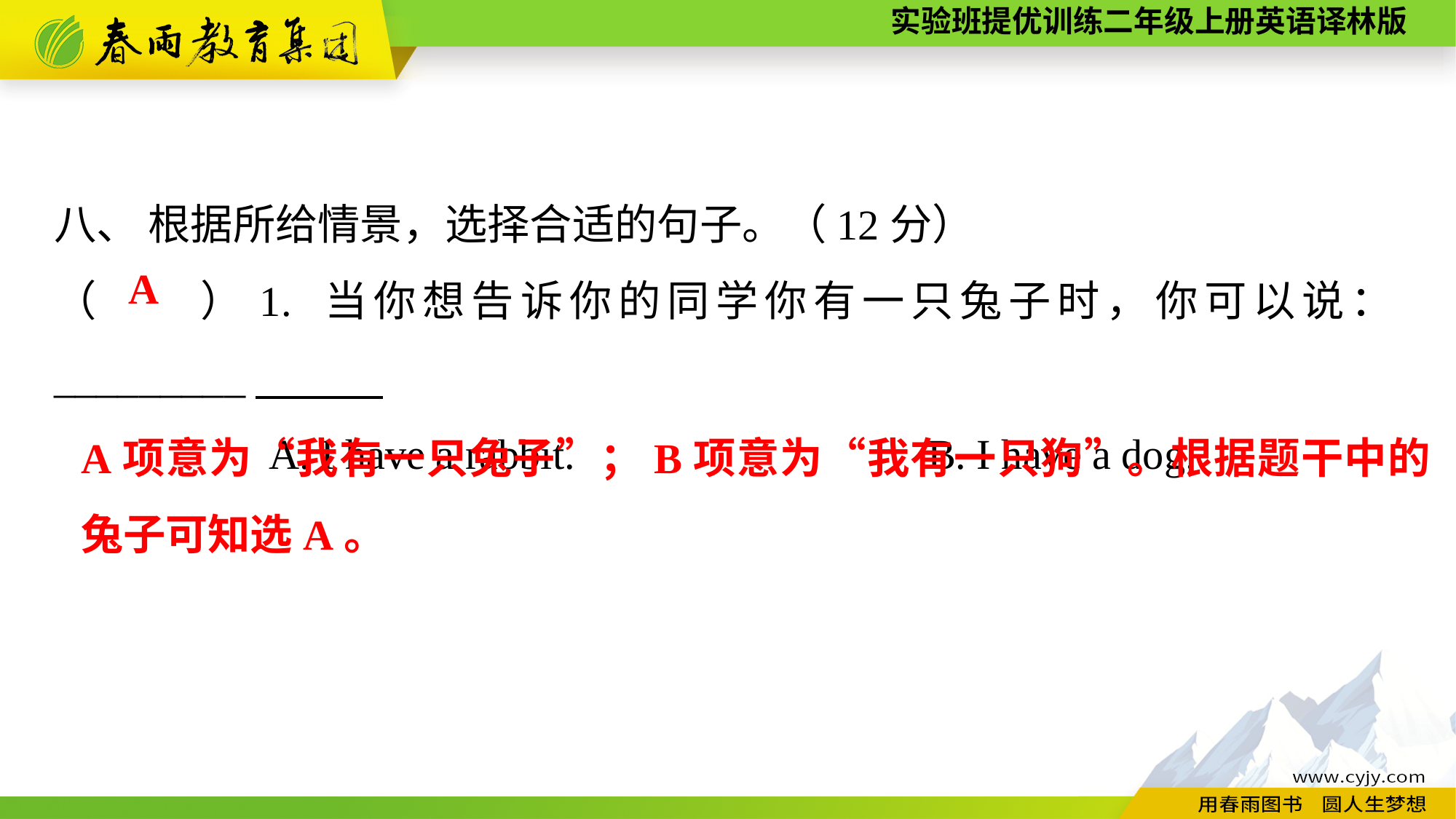

八、 根据所给情景，选择合适的句子。（12分）
（　　）1. 当你想告诉你的同学你有一只兔子时，你可以说：_________
A. I have a rabbit.　　　　　　	B. I have a dog.
A
A项意为“我有一只兔子”；B项意为“我有一只狗”。根据题干中的兔子可知选A。